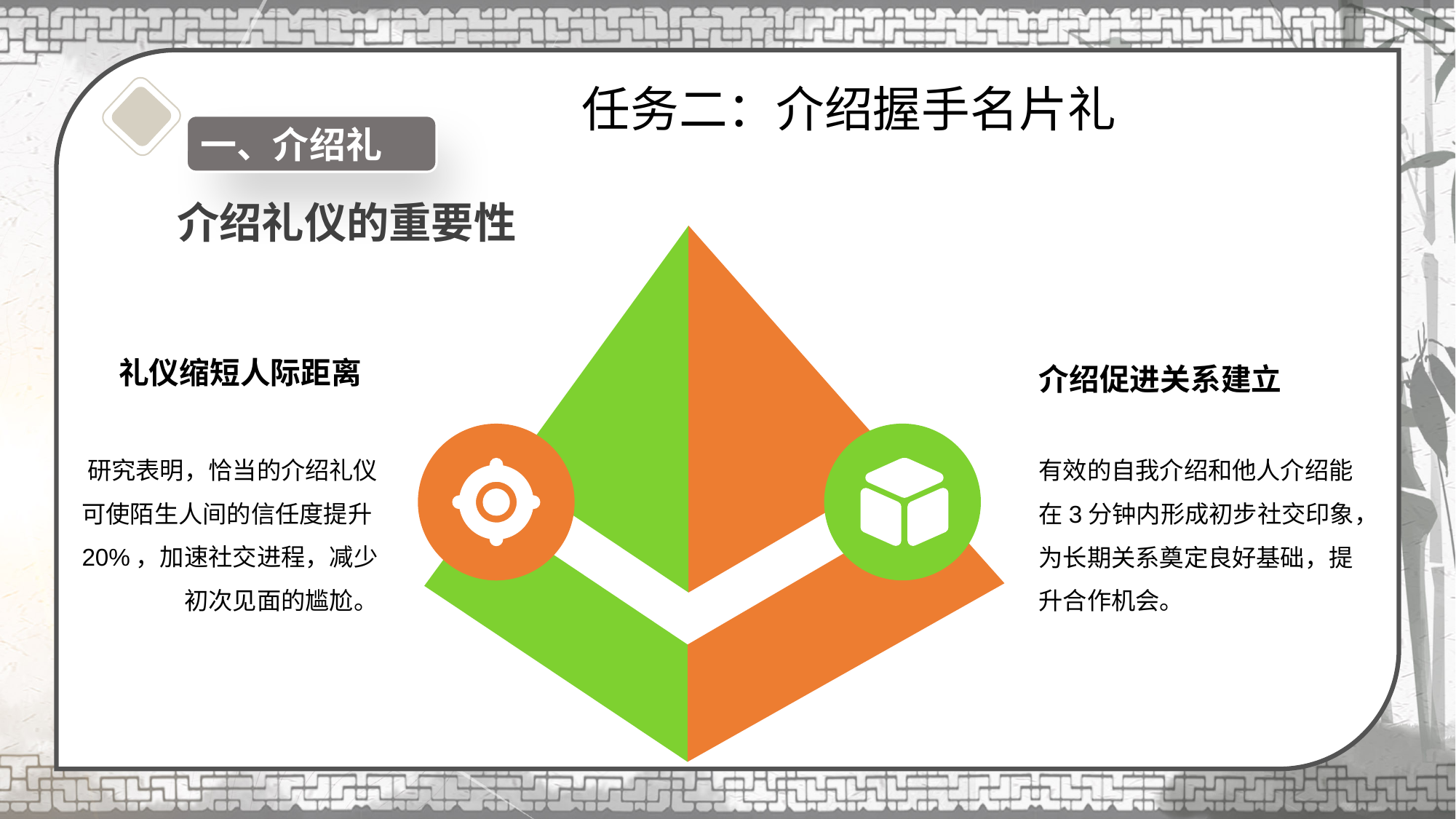

任务二：介绍握手名片礼
一、介绍礼
# 介绍礼仪的重要性

礼仪缩短人际距离
介绍促进关系建立

研究表明，恰当的介绍礼仪可使陌生人间的信任度提升20%，加速社交进程，减少初次见面的尴尬。
有效的自我介绍和他人介绍能在3分钟内形成初步社交印象，为长期关系奠定良好基础，提升合作机会。